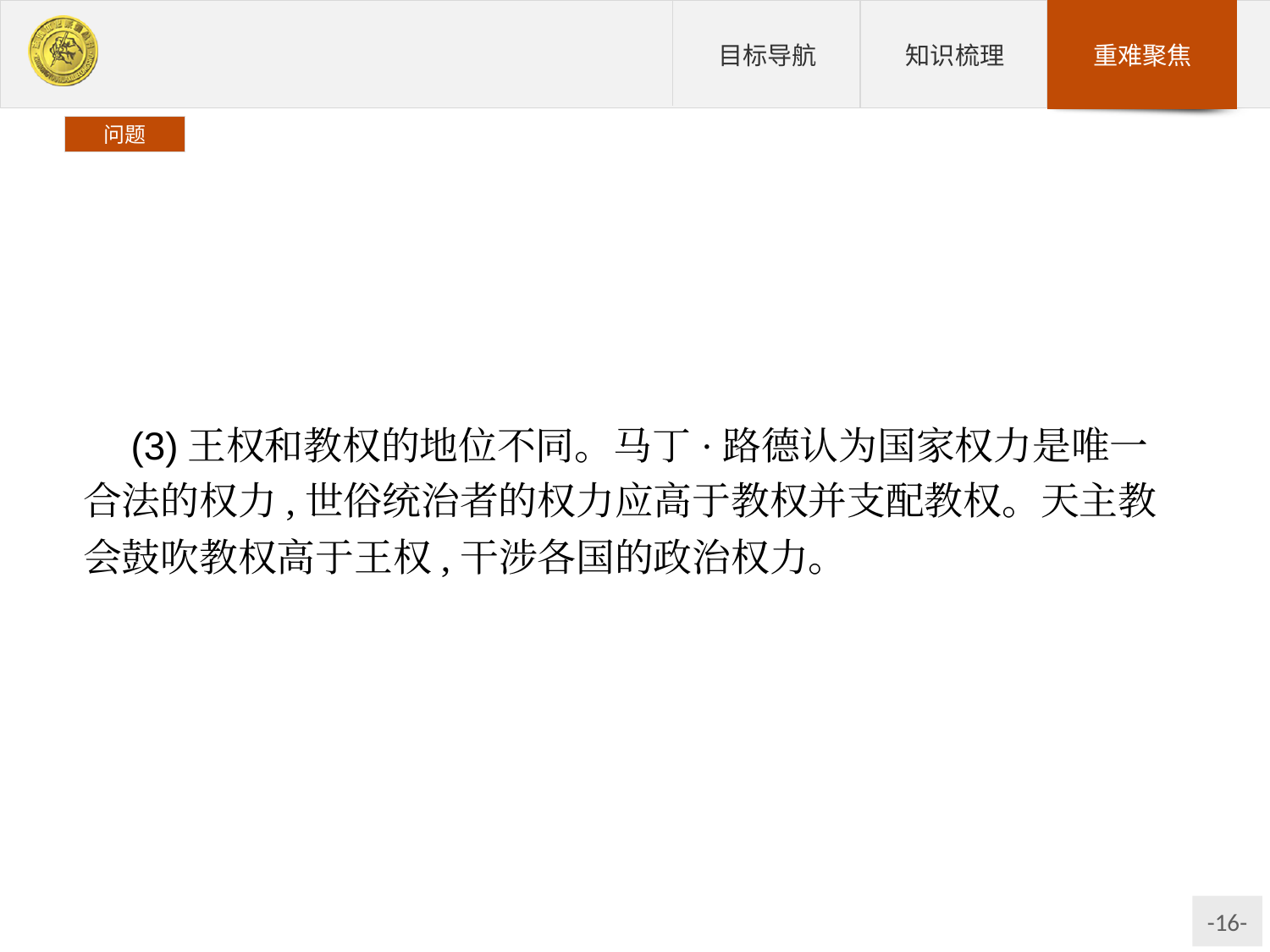

问题
 (3)王权和教权的地位不同。马丁·路德认为国家权力是唯一合法的权力,世俗统治者的权力应高于教权并支配教权。天主教会鼓吹教权高于王权,干涉各国的政治权力。